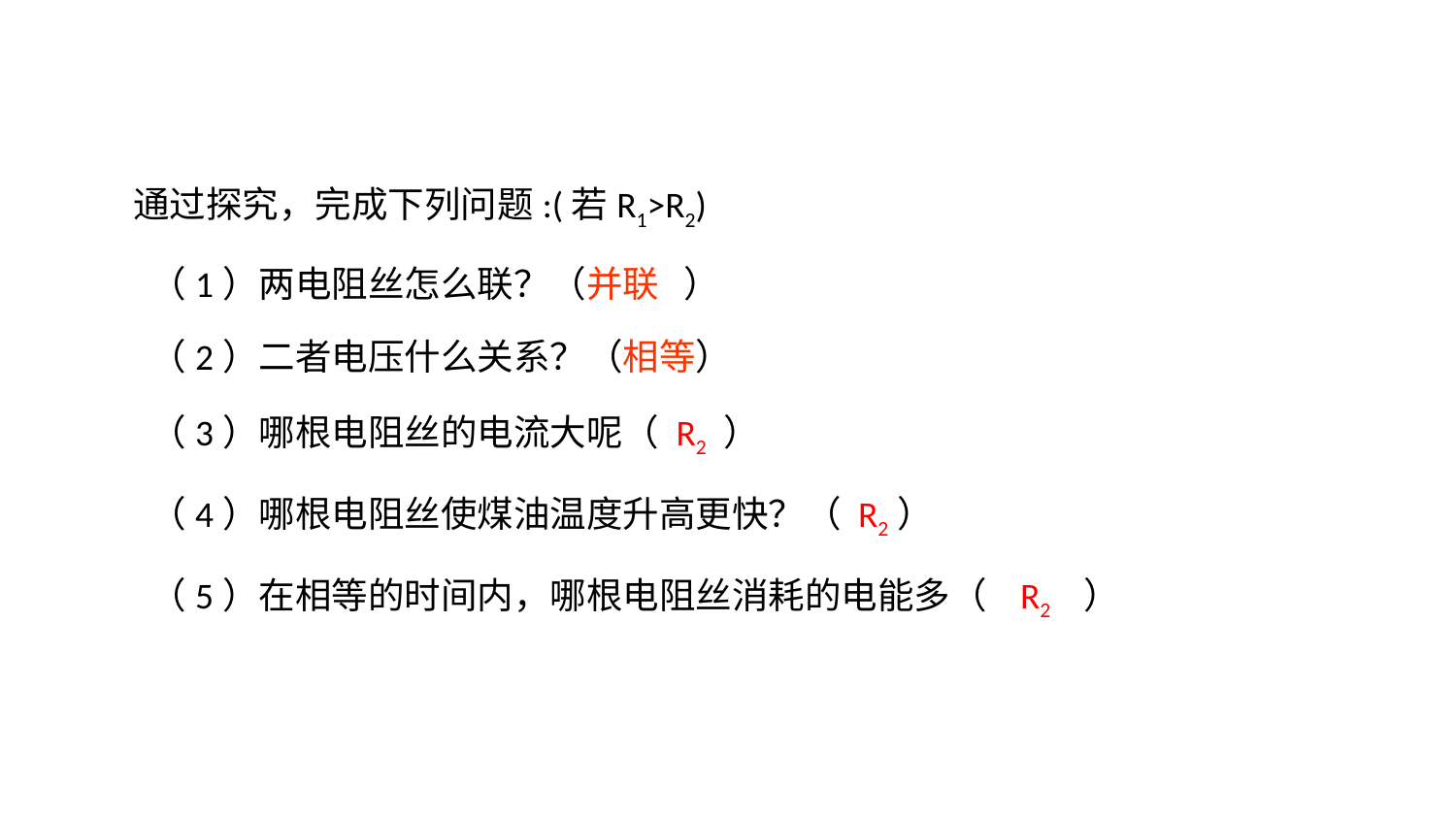

通过探究，完成下列问题:(若R1>R2)
 （1）两电阻丝怎么联？（并联   ）
 （2）二者电压什么关系？（相等）
 （3）哪根电阻丝的电流大呢（ R2 ）
 （4）哪根电阻丝使煤油温度升高更快？（ R2）
 （5）在相等的时间内，哪根电阻丝消耗的电能多（   R2   ）